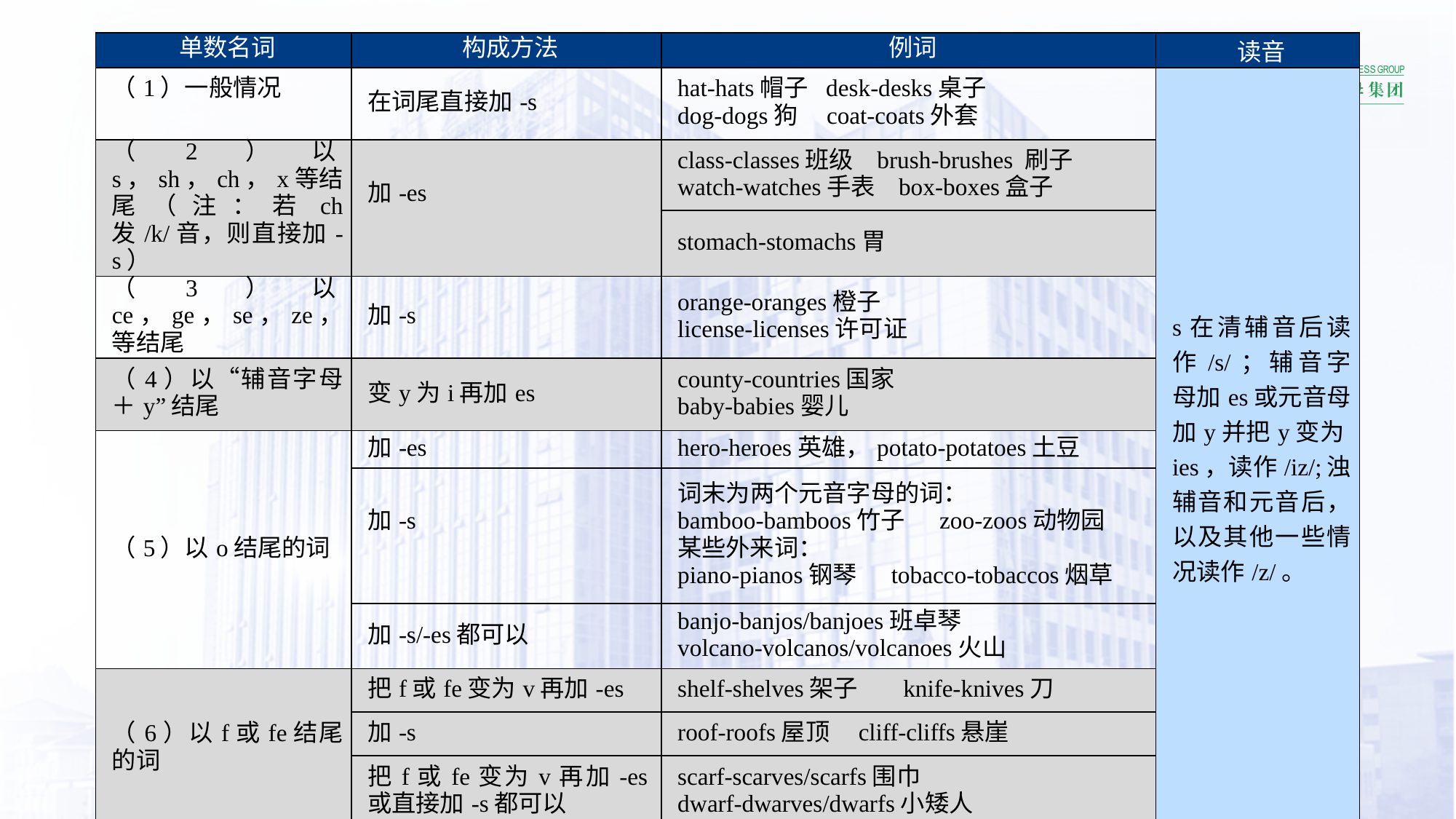

| 单数名词 | 构成方法 | 例词 | 读音 |
| --- | --- | --- | --- |
| （1）一般情况 | 在词尾直接加-s | hat-hats帽子 desk-desks桌子 dog-dogs狗 coat-coats外套 | s在清辅音后读作/s/；辅音字母加es或元音母加y并把y变为ies，读作/iz/;浊辅音和元音后，以及其他一些情况读作/z/。 |
| （2）以s，sh，ch，x等结尾（注：若ch 发/k/音，则直接加-s） | 加-es | class-classes班级 brush-brushes 刷子 watch-watches手表 box-boxes盒子 |  |
|  |  | stomach-stomachs胃 |  |
| （3）以ce，ge，se，ze，等结尾 | 加-s | orange-oranges橙子 license-licenses许可证 |  |
| （4）以“辅音字母＋y”结尾 | 变y为i再加es | county-countries国家 baby-babies婴儿 |  |
| （5）以o结尾的词 | 加-es | hero-heroes英雄，potato-potatoes土豆 |  |
|  | 加-s | 词末为两个元音字母的词： bamboo-bamboos竹子 zoo-zoos动物园 某些外来词： piano-pianos钢琴 tobacco-tobaccos烟草 |  |
|  | 加-s/-es都可以 | banjo-banjos/banjoes班卓琴 volcano-volcanos/volcanoes火山 |  |
| （6）以f或fe结尾的词 | 把f或fe变为v再加-es | shelf-shelves架子 knife-knives刀 |  |
|  | 加-s | roof-roofs屋顶 cliff-cliffs悬崖 |  |
|  | 把f或fe变为v再加-es或直接加-s都可以 | scarf-scarves/scarfs围巾 dwarf-dwarves/dwarfs小矮人 |  |